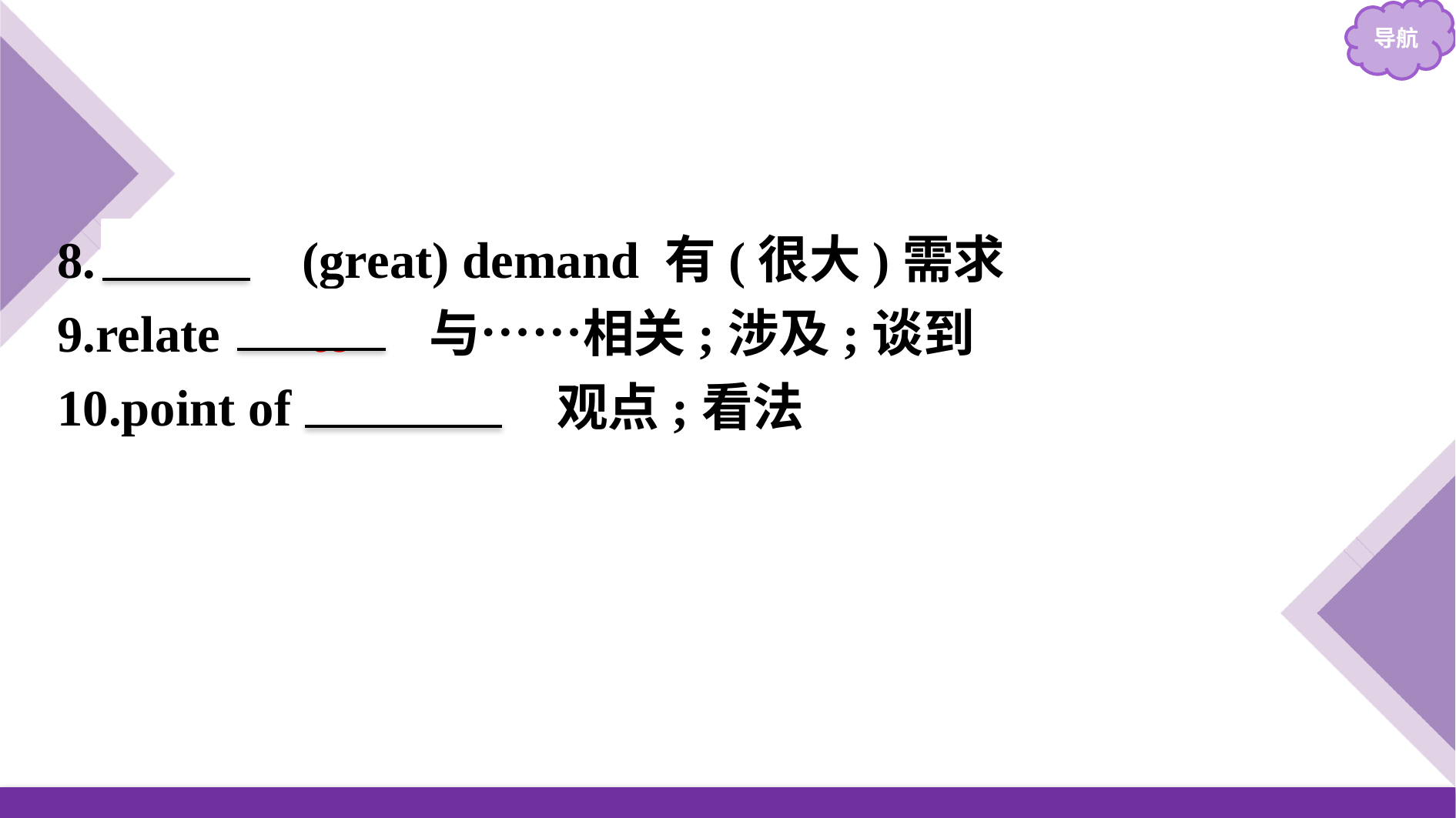

8.　in　 (great) demand 有(很大)需求
9.relate 　to　 与……相关;涉及;谈到
10.point of 　view　 观点;看法